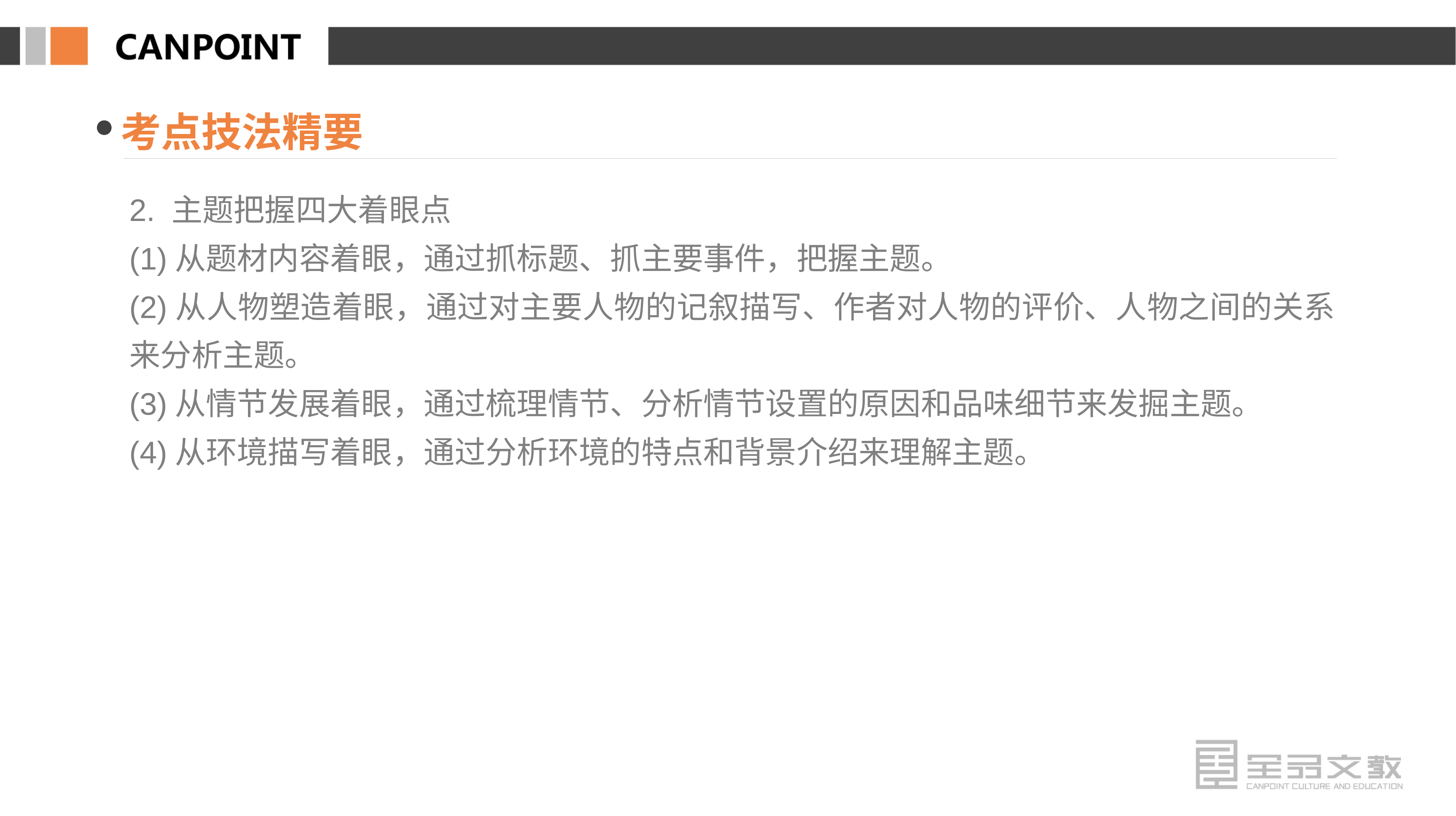

考点技法精要

2. 主题把握四大着眼点
(1)从题材内容着眼，通过抓标题、抓主要事件，把握主题。
(2)从人物塑造着眼，通过对主要人物的记叙描写、作者对人物的评价、人物之间的关系来分析主题。
(3)从情节发展着眼，通过梳理情节、分析情节设置的原因和品味细节来发掘主题。
(4)从环境描写着眼，通过分析环境的特点和背景介绍来理解主题。